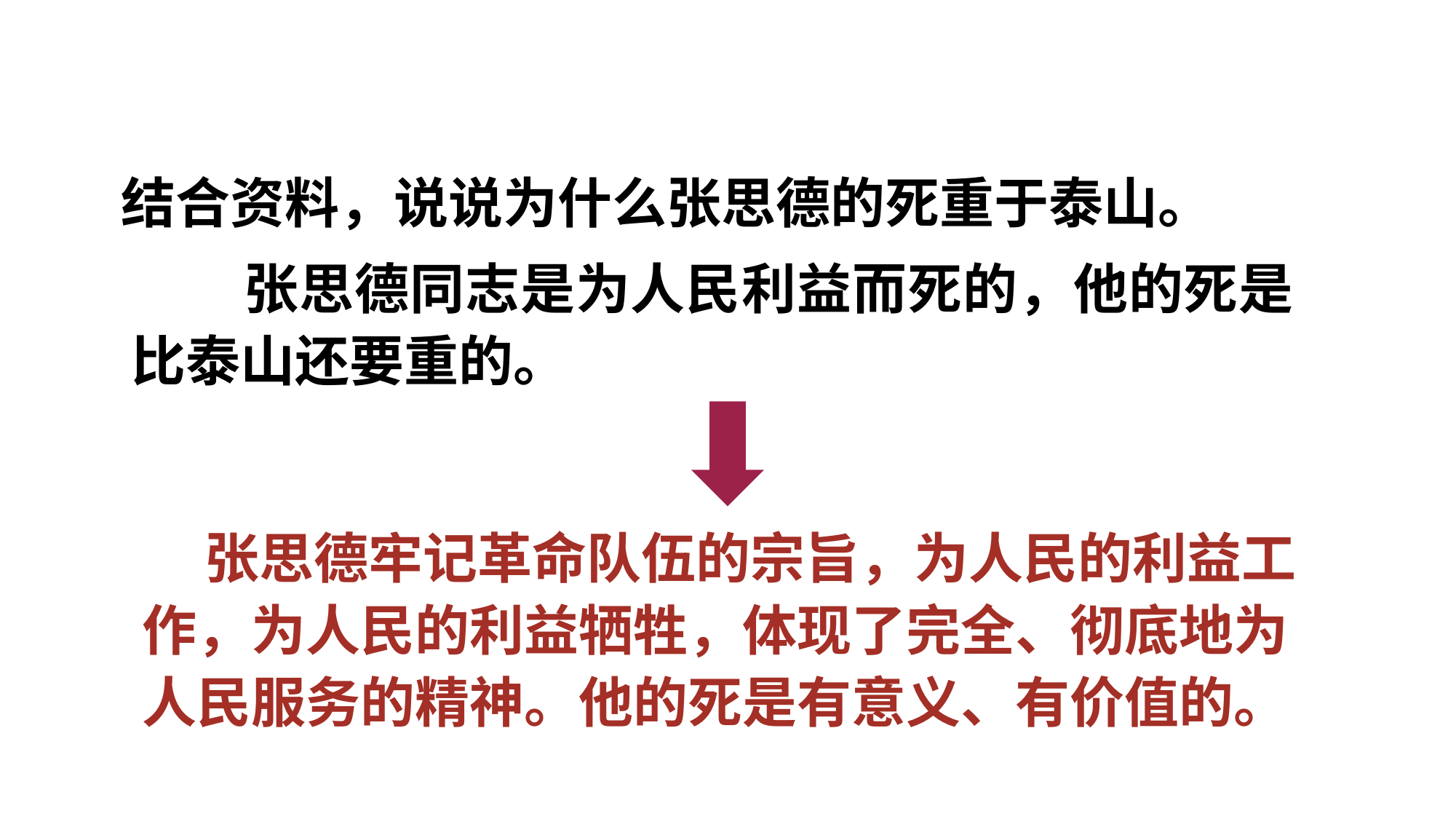

结合资料，说说为什么张思德的死重于泰山。
 张思德同志是为人民利益而死的，他的死是比泰山还要重的。

    张思德牢记革命队伍的宗旨，为人民的利益工作，为人民的利益牺牲，体现了完全、彻底地为人民服务的精神。他的死是有意义、有价值的。